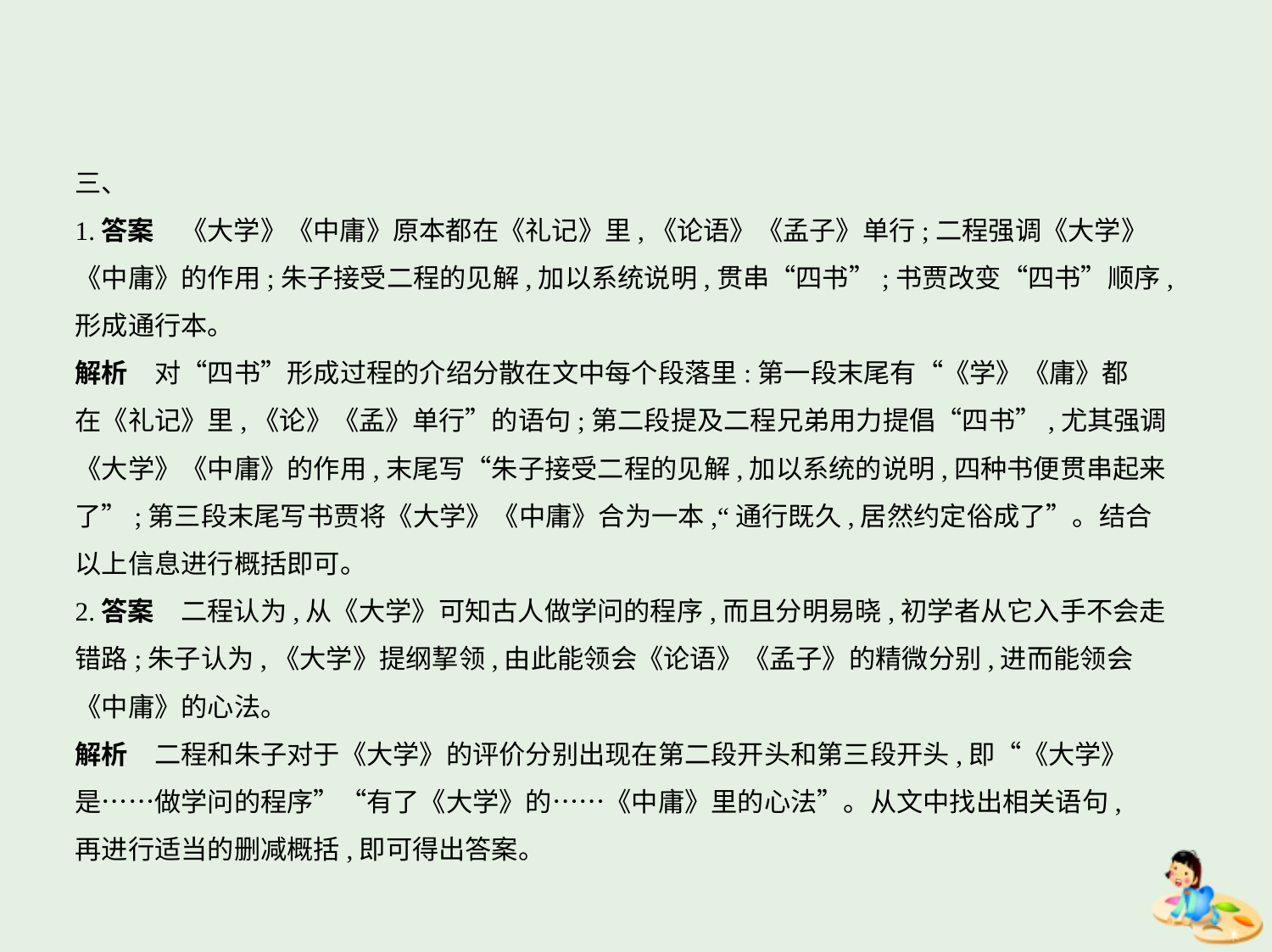

三、
1.答案　《大学》《中庸》原本都在《礼记》里,《论语》《孟子》单行;二程强调《大学》
《中庸》的作用;朱子接受二程的见解,加以系统说明,贯串“四书”;书贾改变“四书”顺序,
形成通行本。
解析　对“四书”形成过程的介绍分散在文中每个段落里:第一段末尾有“《学》《庸》都
在《礼记》里,《论》《孟》单行”的语句;第二段提及二程兄弟用力提倡“四书”,尤其强调
《大学》《中庸》的作用,末尾写“朱子接受二程的见解,加以系统的说明,四种书便贯串起来
了”;第三段末尾写书贾将《大学》《中庸》合为一本,“通行既久,居然约定俗成了”。结合
以上信息进行概括即可。
2.答案　二程认为,从《大学》可知古人做学问的程序,而且分明易晓,初学者从它入手不会走
错路;朱子认为,《大学》提纲挈领,由此能领会《论语》《孟子》的精微分别,进而能领会
《中庸》的心法。
解析　二程和朱子对于《大学》的评价分别出现在第二段开头和第三段开头,即“《大学》
是……做学问的程序”“有了《大学》的……《中庸》里的心法”。从文中找出相关语句,
再进行适当的删减概括,即可得出答案。